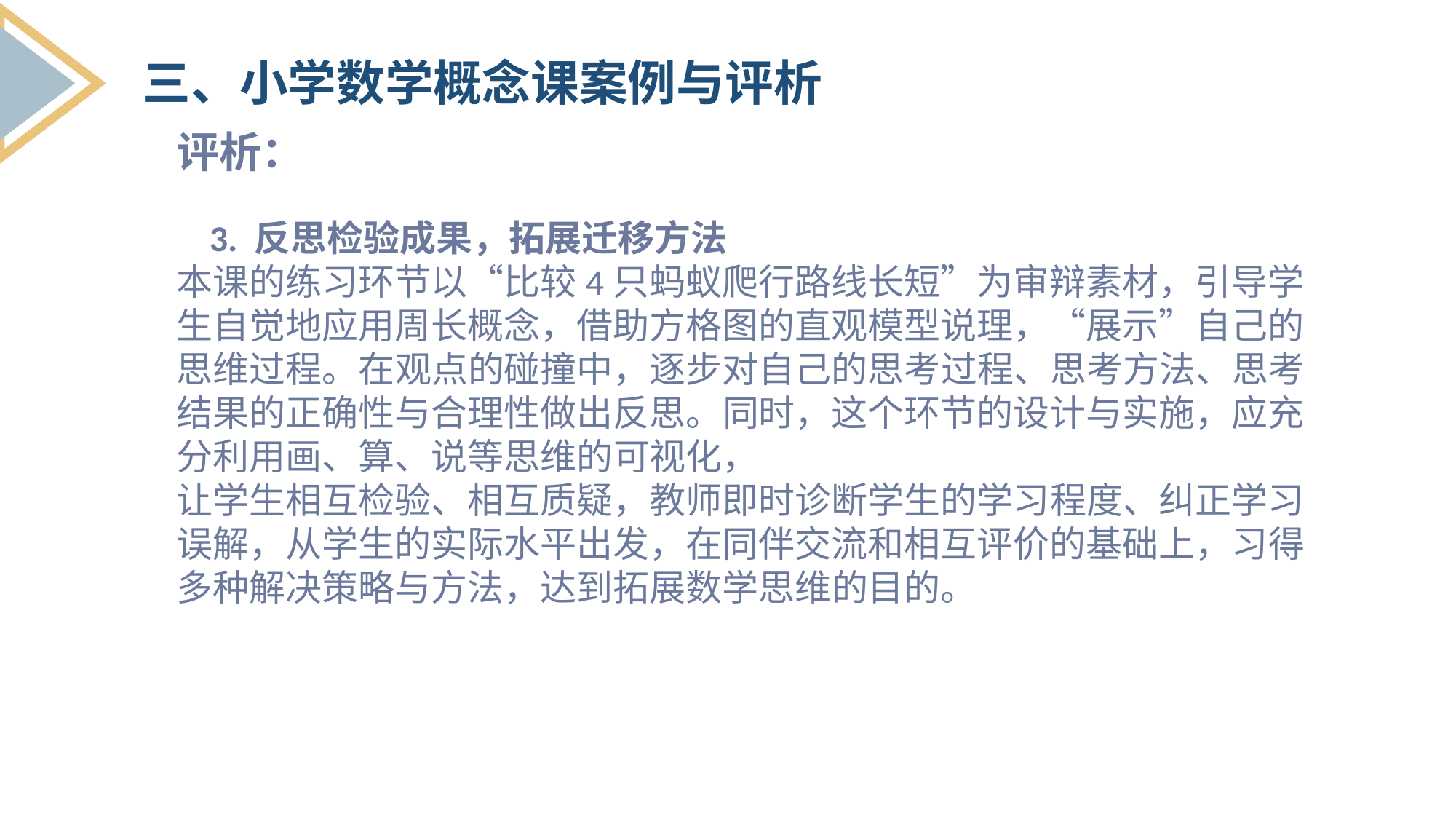

三、小学数学概念课案例与评析
评析：

    3. 反思检验成果，拓展迁移方法
本课的练习环节以“比较4只蚂蚁爬行路线长短”为审辩素材，引导学生自觉地应用周长概念，借助方格图的直观模型说理，“展示”自己的思维过程。在观点的碰撞中，逐步对自己的思考过程、思考方法、思考结果的正确性与合理性做出反思。同时，这个环节的设计与实施，应充分利用画、算、说等思维的可视化，
让学生相互检验、相互质疑，教师即时诊断学生的学习程度、纠正学习误解，从学生的实际水平出发，在同伴交流和相互评价的基础上，习得多种解决策略与方法，达到拓展数学思维的目的。